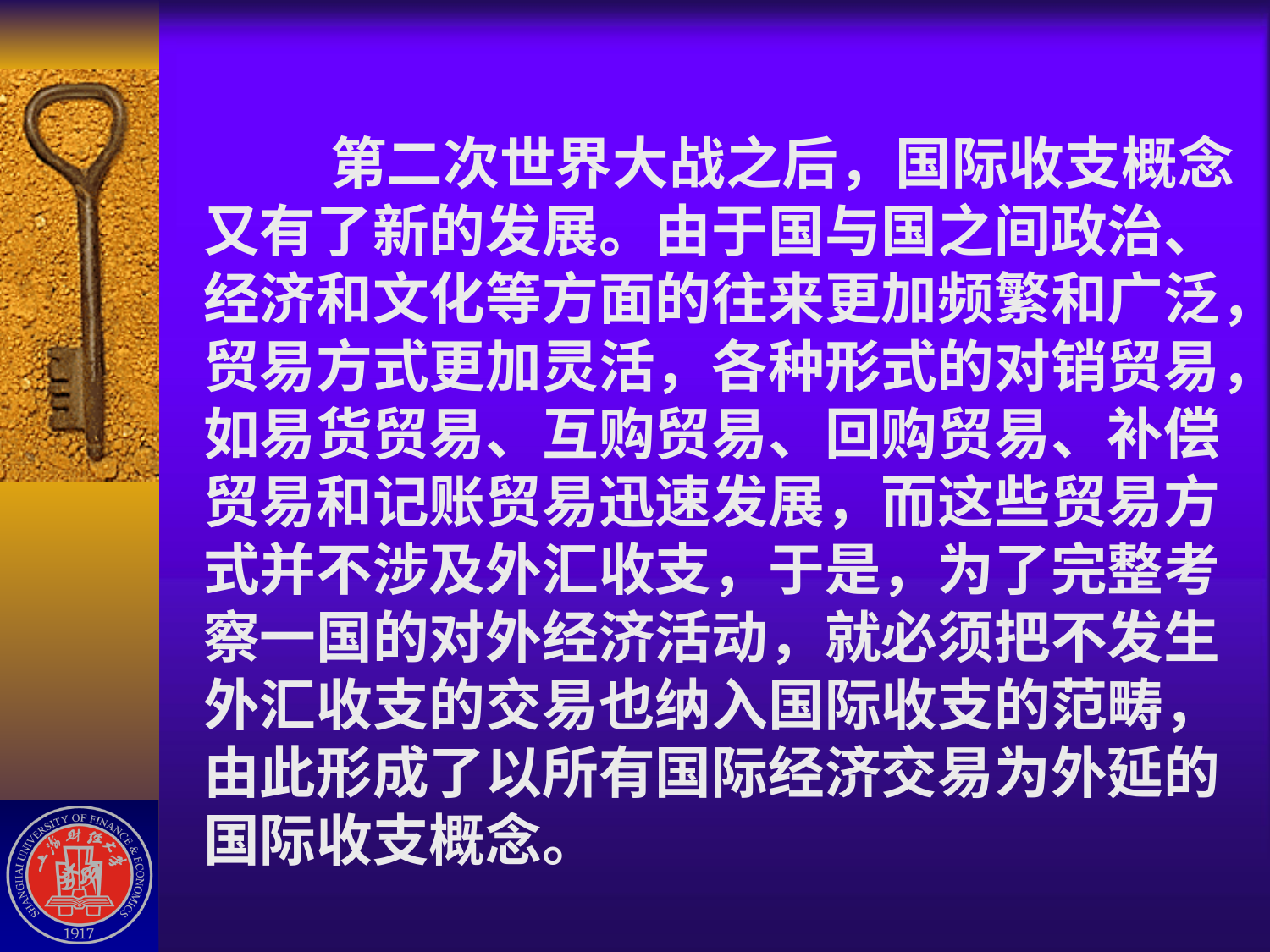

# 第二次世界大战之后，国际收支概念又有了新的发展。由于国与国之间政治、经济和文化等方面的往来更加频繁和广泛，贸易方式更加灵活，各种形式的对销贸易，如易货贸易、互购贸易、回购贸易、补偿贸易和记账贸易迅速发展，而这些贸易方式并不涉及外汇收支，于是，为了完整考察一国的对外经济活动，就必须把不发生外汇收支的交易也纳入国际收支的范畴，由此形成了以所有国际经济交易为外延的国际收支概念。